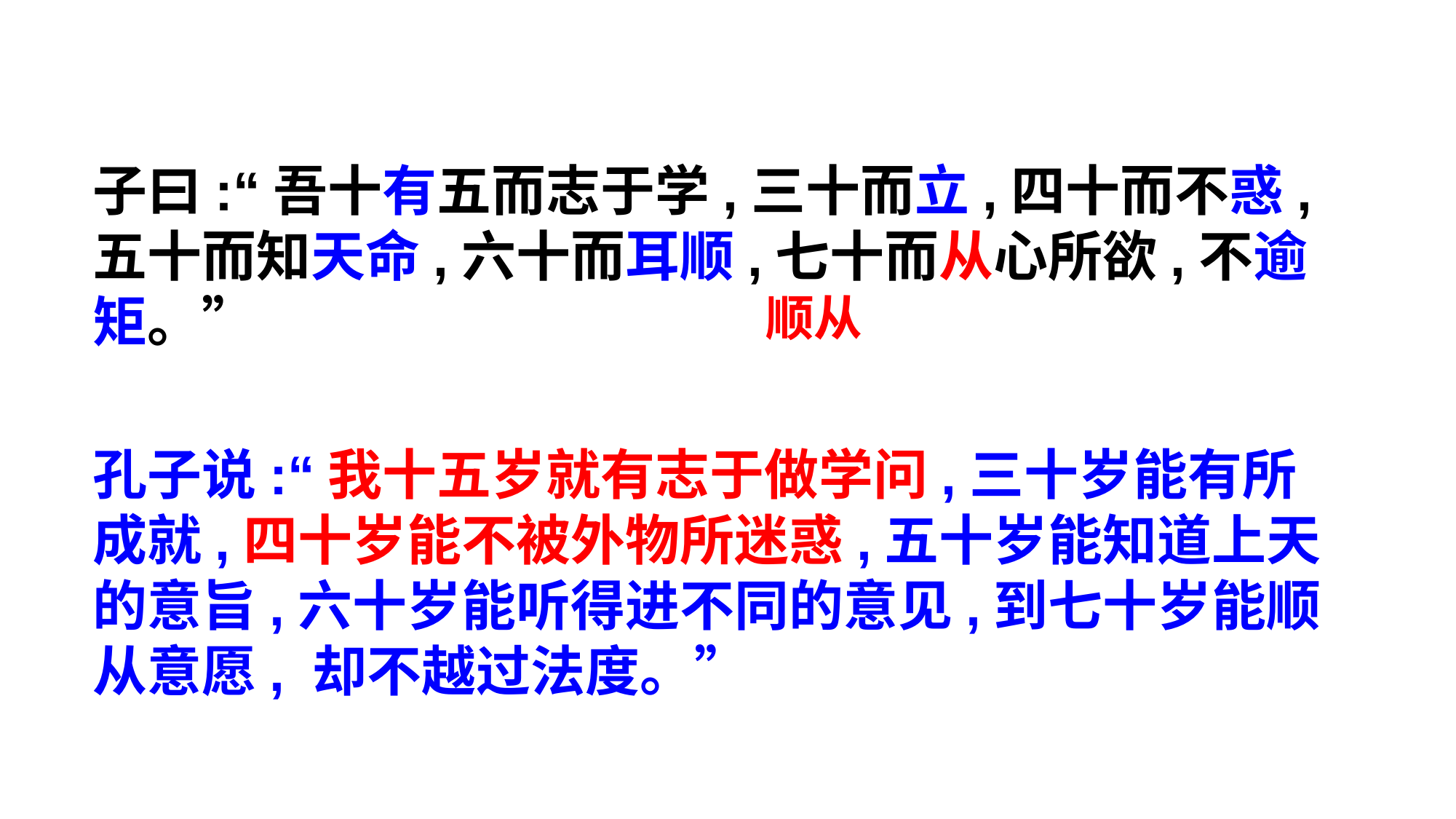

子曰:“吾十有五而志于学,三十而立,四十而不惑,五十而知天命,六十而耳顺,七十而从心所欲,不逾矩。”

孔子说:“我十五岁就有志于做学问,三十岁能有所成就,四十岁能不被外物所迷惑,五十岁能知道上天的意旨,六十岁能听得进不同的意见,到七十岁能顺从意愿, 却不越过法度。”
顺从